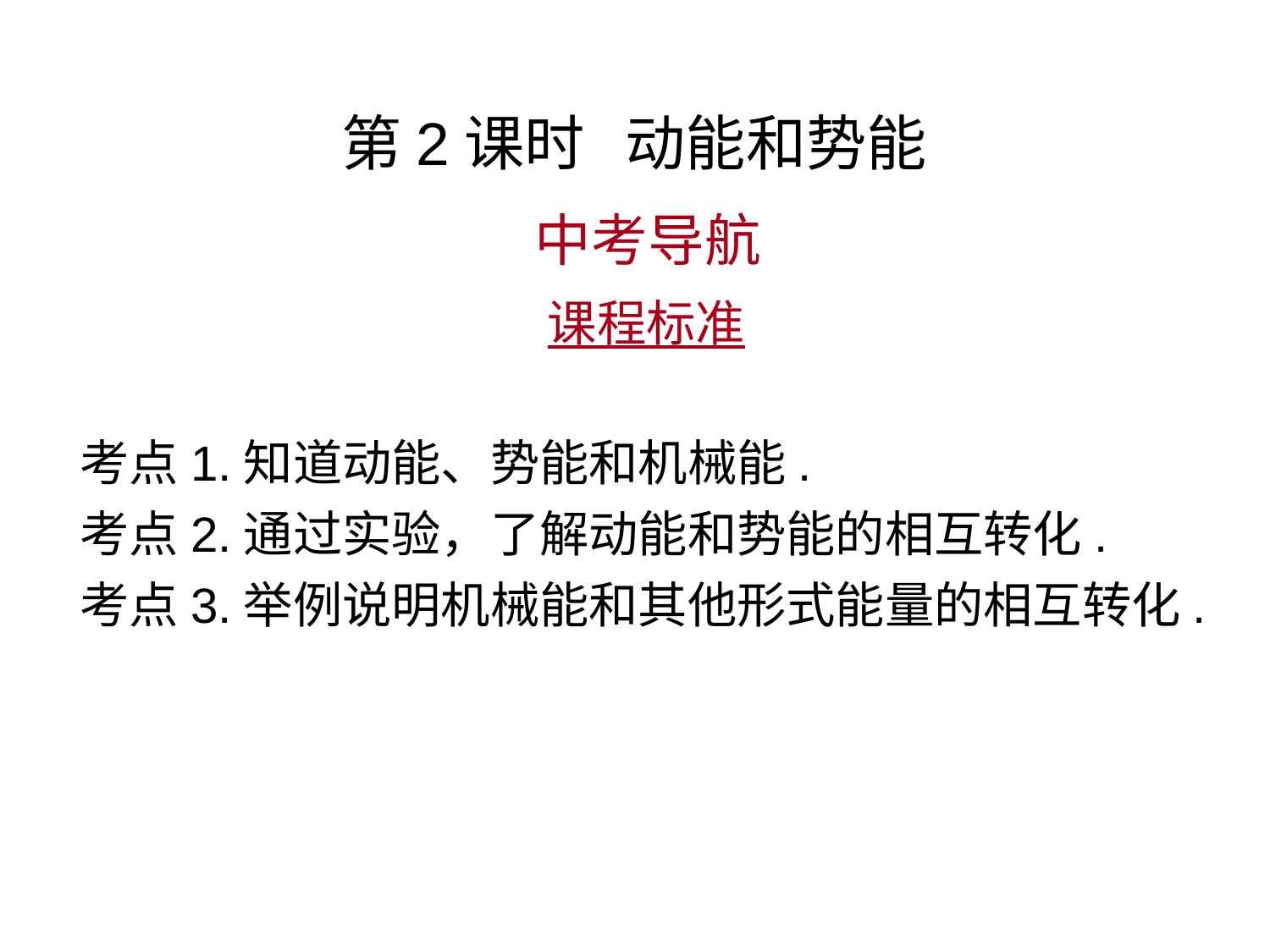

第2课时   动能和势能
 中考导航
 课程标准
考点1.知道动能、势能和机械能.
考点2.通过实验，了解动能和势能的相互转化.
考点3.举例说明机械能和其他形式能量的相互转化.